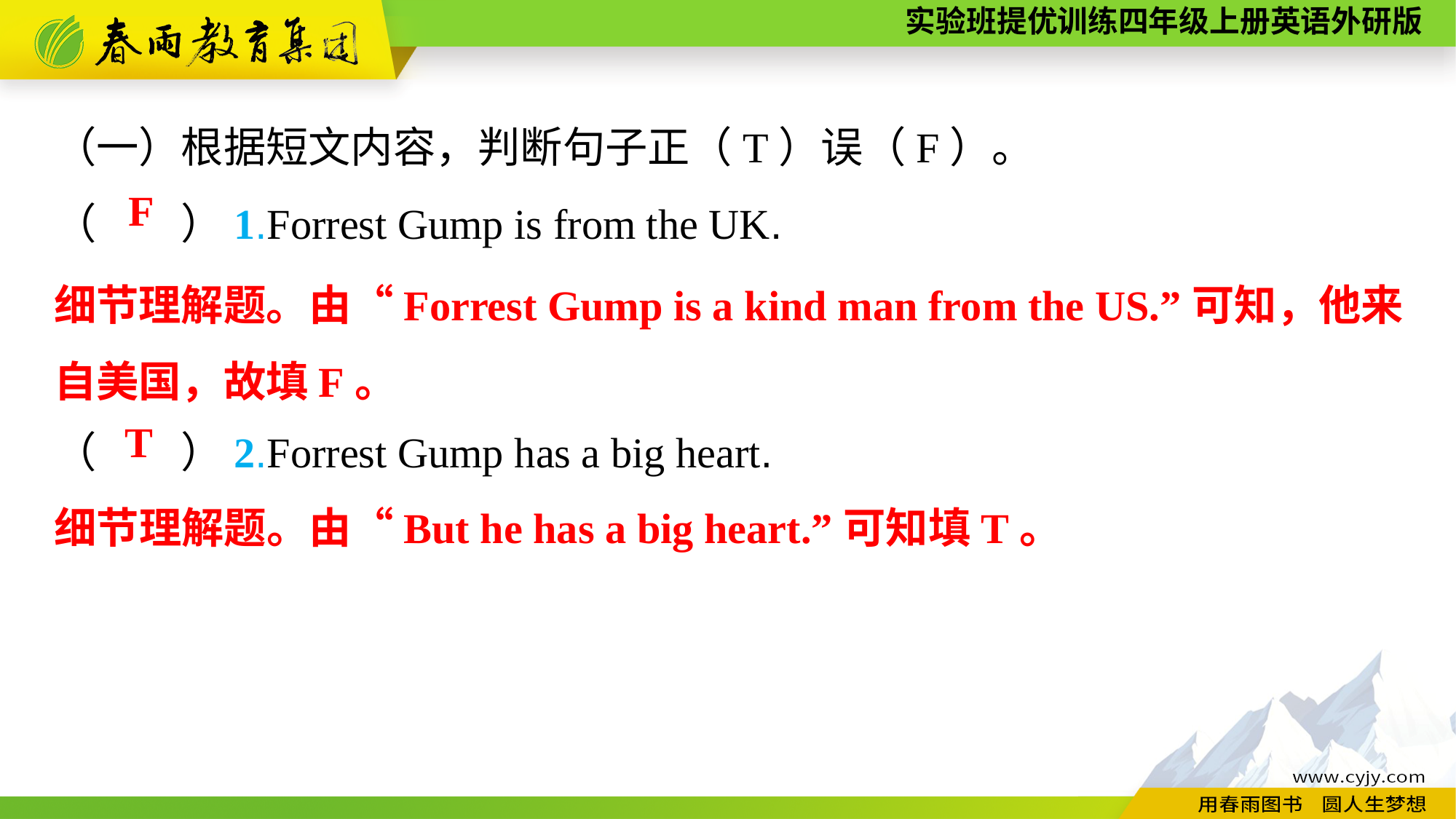

（一）根据短文内容，判断句子正（T）误（F）。
（　　）1.Forrest Gump is from the UK.

（　　）2.Forrest Gump has a big heart.
F
细节理解题。由“Forrest Gump is a kind man from the US.”可知，他来自美国，故填F。
T
细节理解题。由“But he has a big heart.”可知填T。